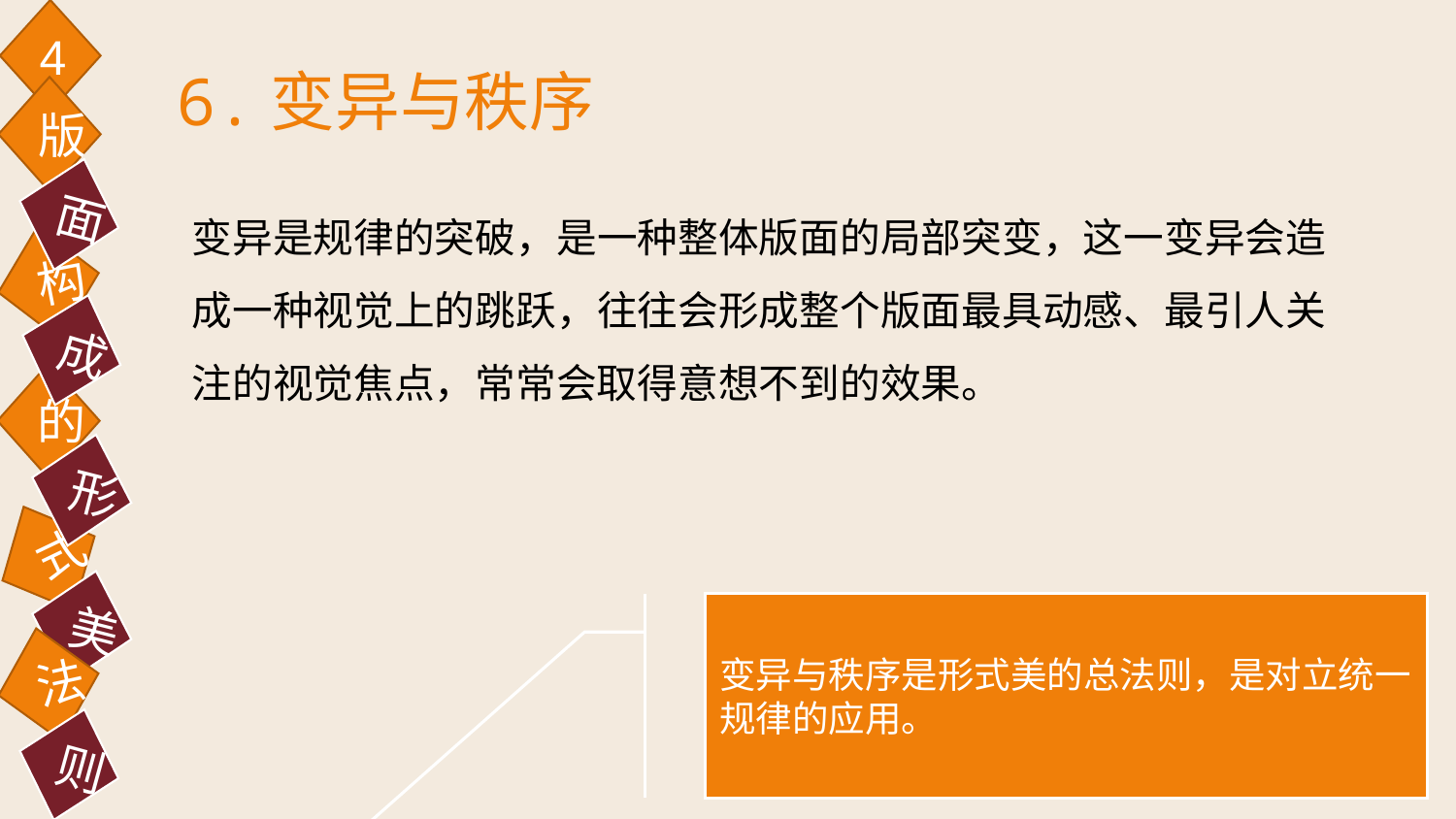

4
6.变异与秩序
版

变异是规律的突破，是一种整体版面的局部突变，这一变异会造成一种视觉上的跳跃，往往会形成整个版面最具动感、最引人关注的视觉焦点，常常会取得意想不到的效果。
面
构
成
的
形
式
美
变异与秩序是形式美的总法则，是对立统一规律的应用。
法
则